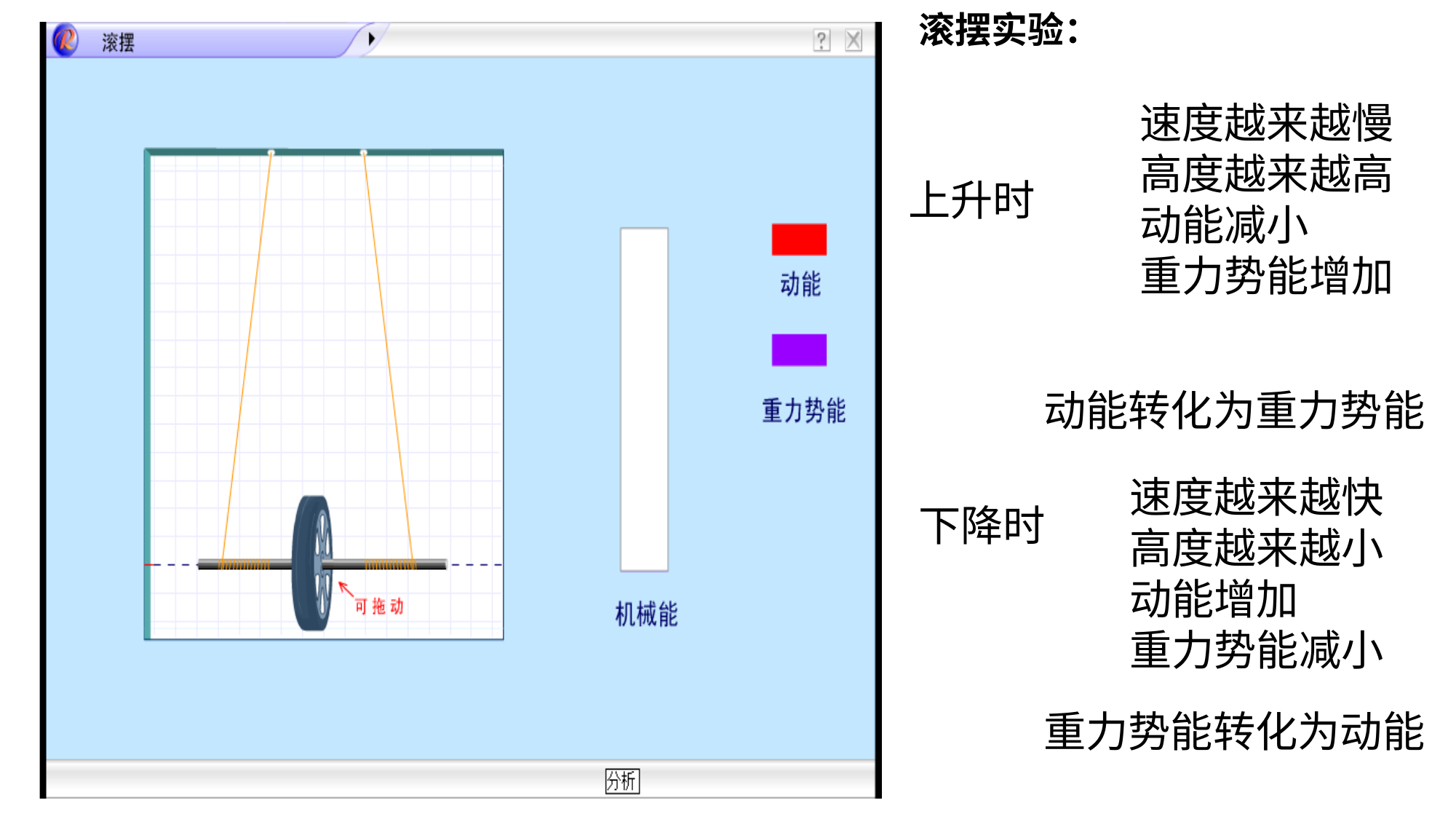

滚摆实验：
速度越来越慢
高度越来越高
动能减小
重力势能增加
上升时
动能转化为重力势能
速度越来越快
高度越来越小
动能增加
重力势能减小
下降时
重力势能转化为动能